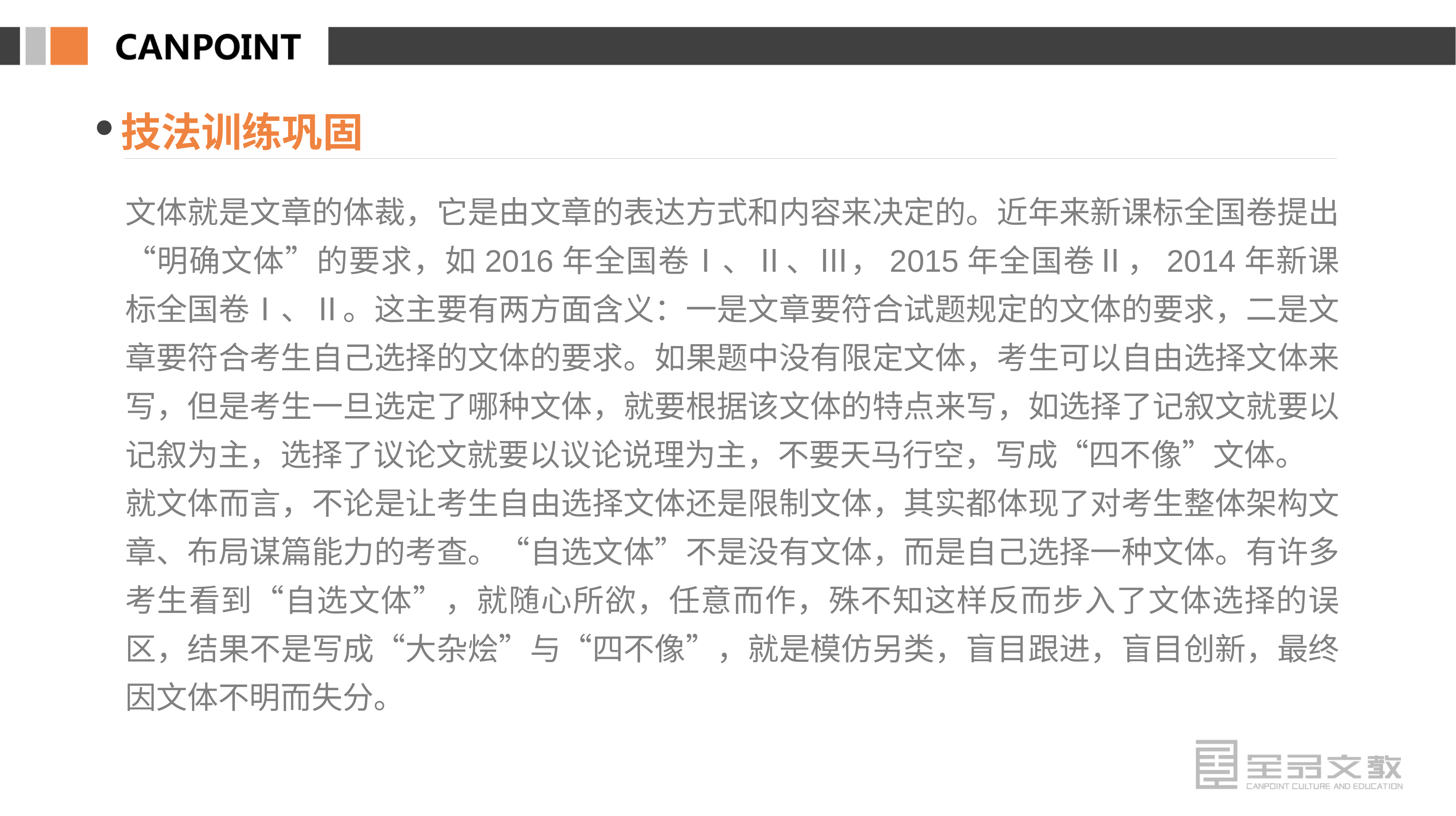

技法训练巩固

文体就是文章的体裁，它是由文章的表达方式和内容来决定的。近年来新课标全国卷提出“明确文体”的要求，如2016年全国卷Ⅰ、Ⅱ、Ⅲ，2015年全国卷Ⅱ，2014年新课标全国卷Ⅰ、Ⅱ。这主要有两方面含义：一是文章要符合试题规定的文体的要求，二是文章要符合考生自己选择的文体的要求。如果题中没有限定文体，考生可以自由选择文体来写，但是考生一旦选定了哪种文体，就要根据该文体的特点来写，如选择了记叙文就要以记叙为主，选择了议论文就要以议论说理为主，不要天马行空，写成“四不像”文体。
就文体而言，不论是让考生自由选择文体还是限制文体，其实都体现了对考生整体架构文章、布局谋篇能力的考查。“自选文体”不是没有文体，而是自己选择一种文体。有许多考生看到“自选文体”，就随心所欲，任意而作，殊不知这样反而步入了文体选择的误区，结果不是写成“大杂烩”与“四不像”，就是模仿另类，盲目跟进，盲目创新，最终因文体不明而失分。